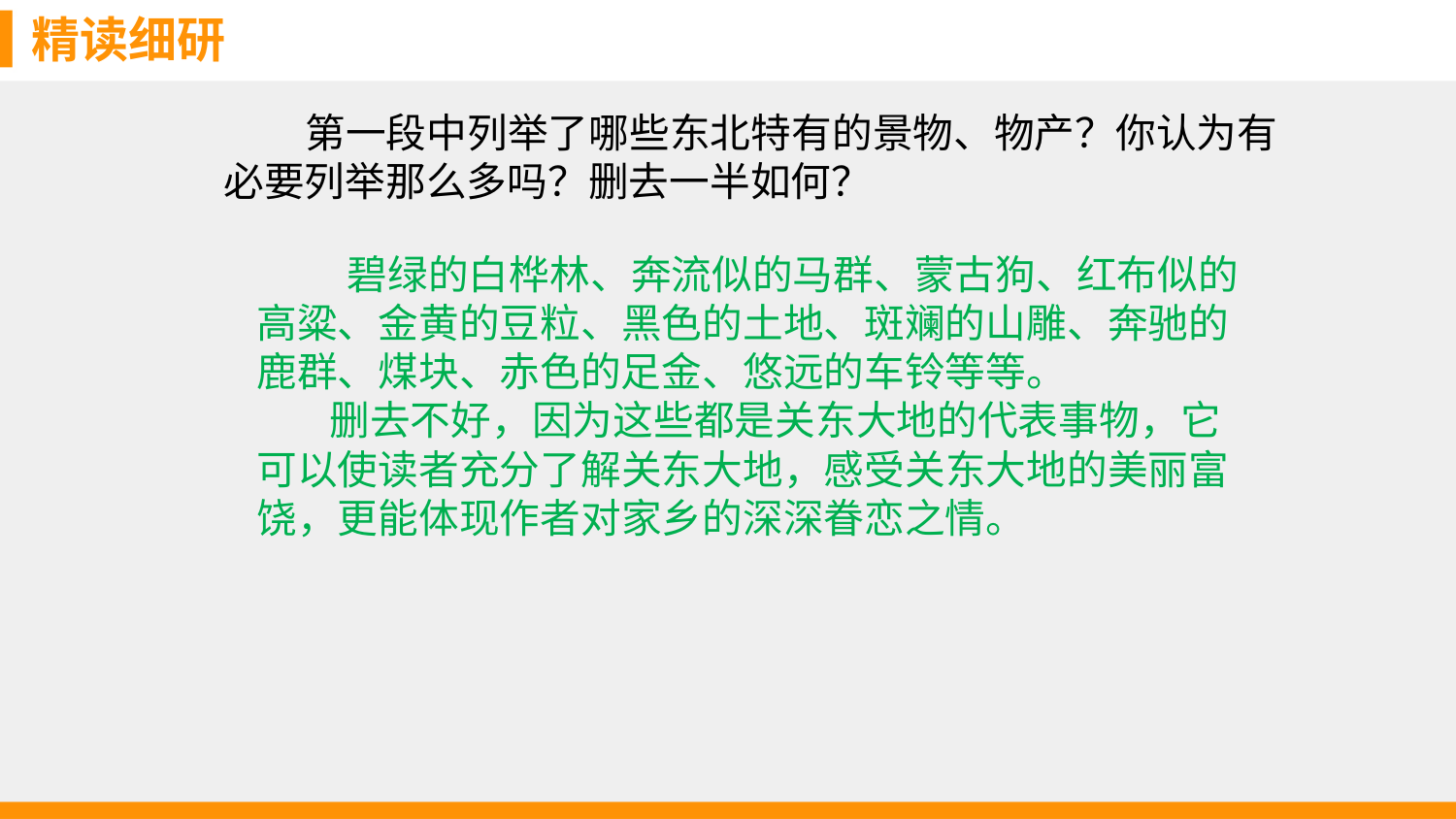

精读细研
        第一段中列举了哪些东北特有的景物、物产？你认为有必要列举那么多吗？删去一半如何？
         碧绿的白桦林、奔流似的马群、蒙古狗、红布似的高粱、金黄的豆粒、黑色的土地、斑斓的山雕、奔驰的鹿群、煤块、赤色的足金、悠远的车铃等等。
删去不好，因为这些都是关东大地的代表事物，它可以使读者充分了解关东大地，感受关东大地的美丽富饶，更能体现作者对家乡的深深眷恋之情。